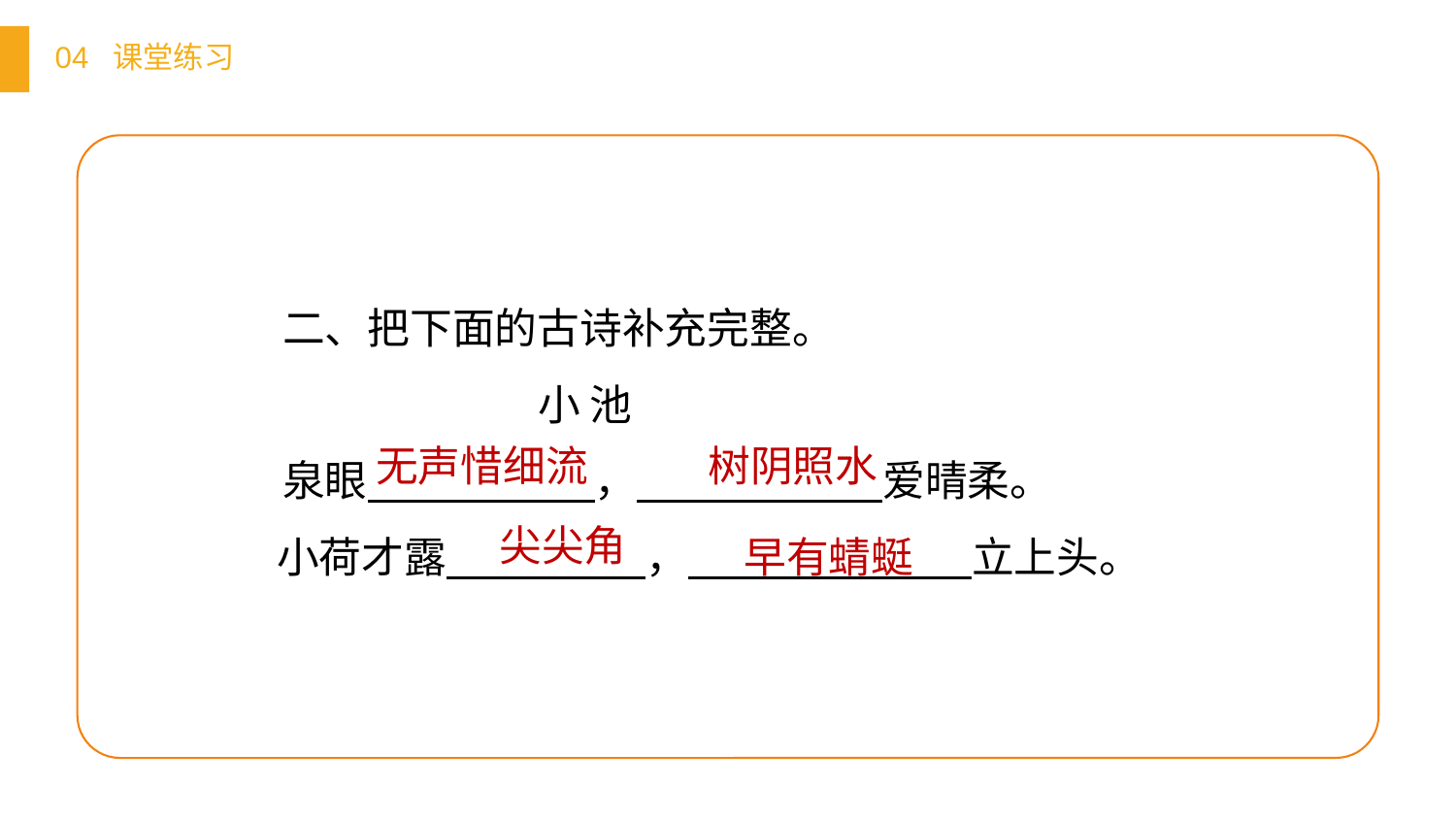

04  课堂练习

    二、把下面的古诗补充完整。
                               小 池
    泉眼                        ，　　                 爱晴柔。
　小荷才露                     ，                              立上头。
无声惜细流
树阴照水
早有蜻蜓
 尖尖角